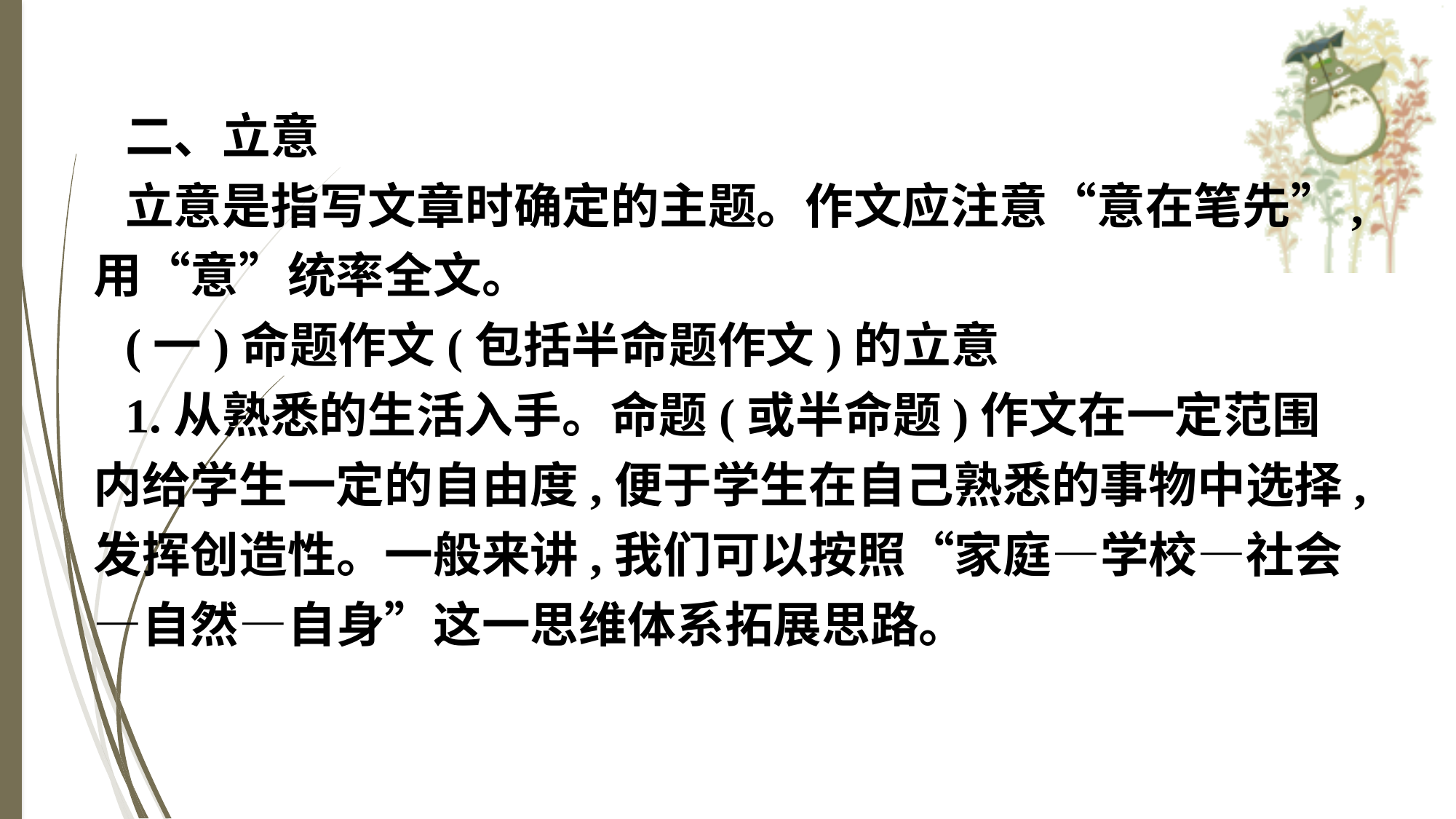

二、立意
立意是指写文章时确定的主题。作文应注意“意在笔先”,用“意”统率全文。
(一)命题作文(包括半命题作文)的立意
1.从熟悉的生活入手。命题(或半命题)作文在一定范围内给学生一定的自由度,便于学生在自己熟悉的事物中选择,发挥创造性。一般来讲,我们可以按照“家庭—学校—社会—自然—自身”这一思维体系拓展思路。